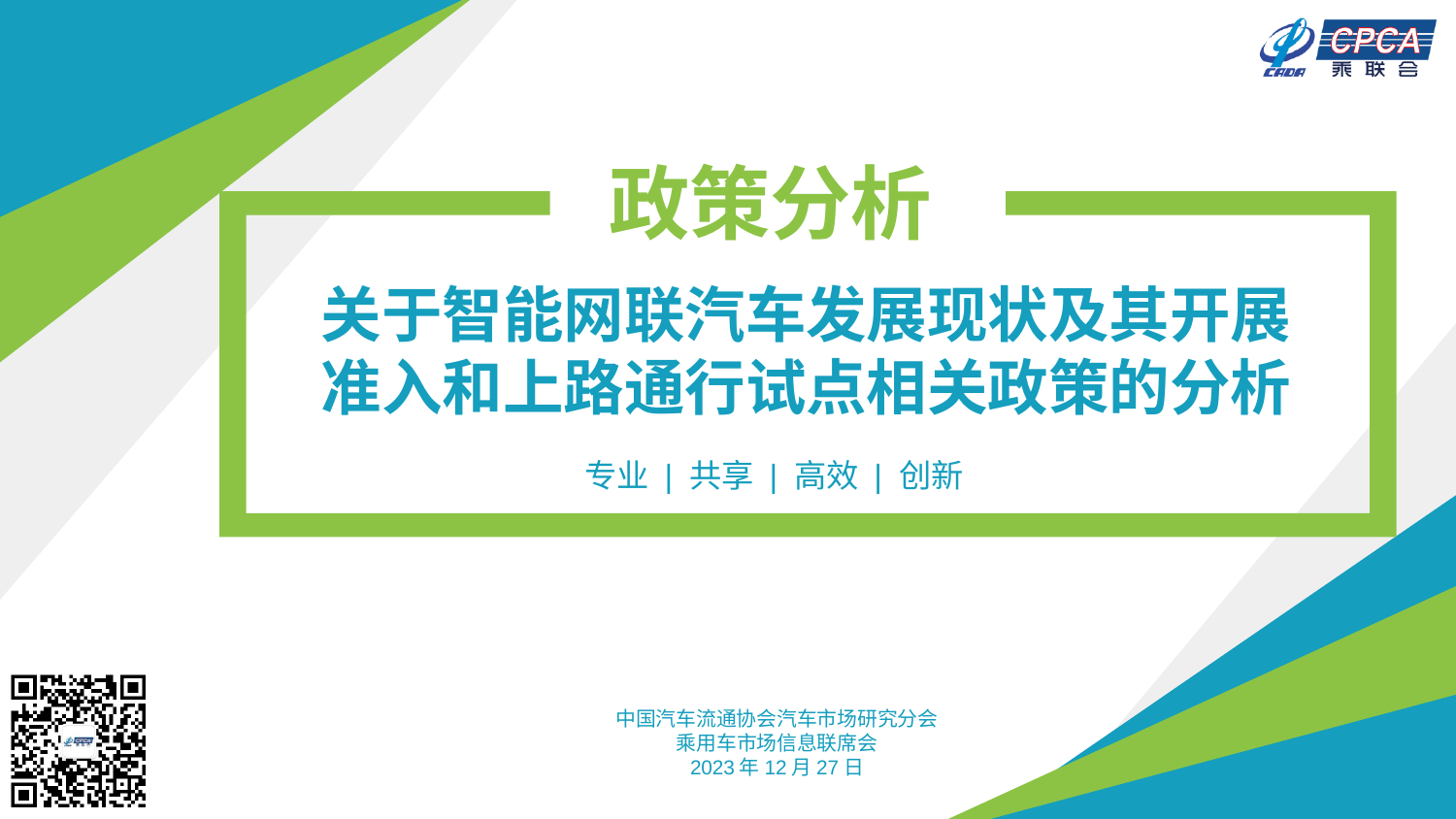

关于智能网联汽车发展现状及其开展
准入和上路通行试点相关政策的分析
中国汽车流通协会汽车市场研究分会
乘用车市场信息联席会
2023年12月27日